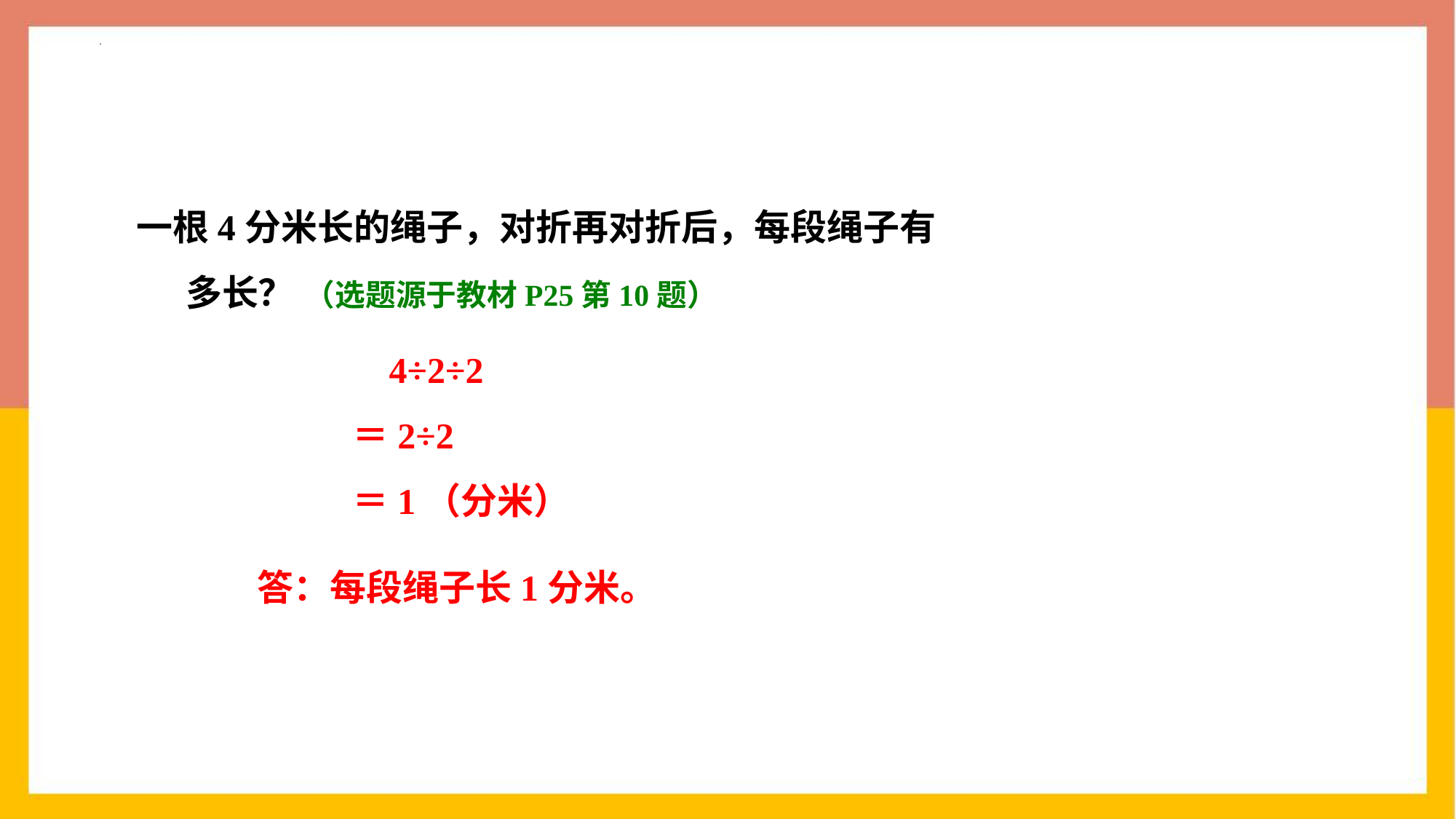

一根4分米长的绳子，对折再对折后，每段绳子有
    多长？ （选题源于教材P25第10题）
    4÷2÷2
＝2÷2
＝1（分米）
答：每段绳子长1分米。